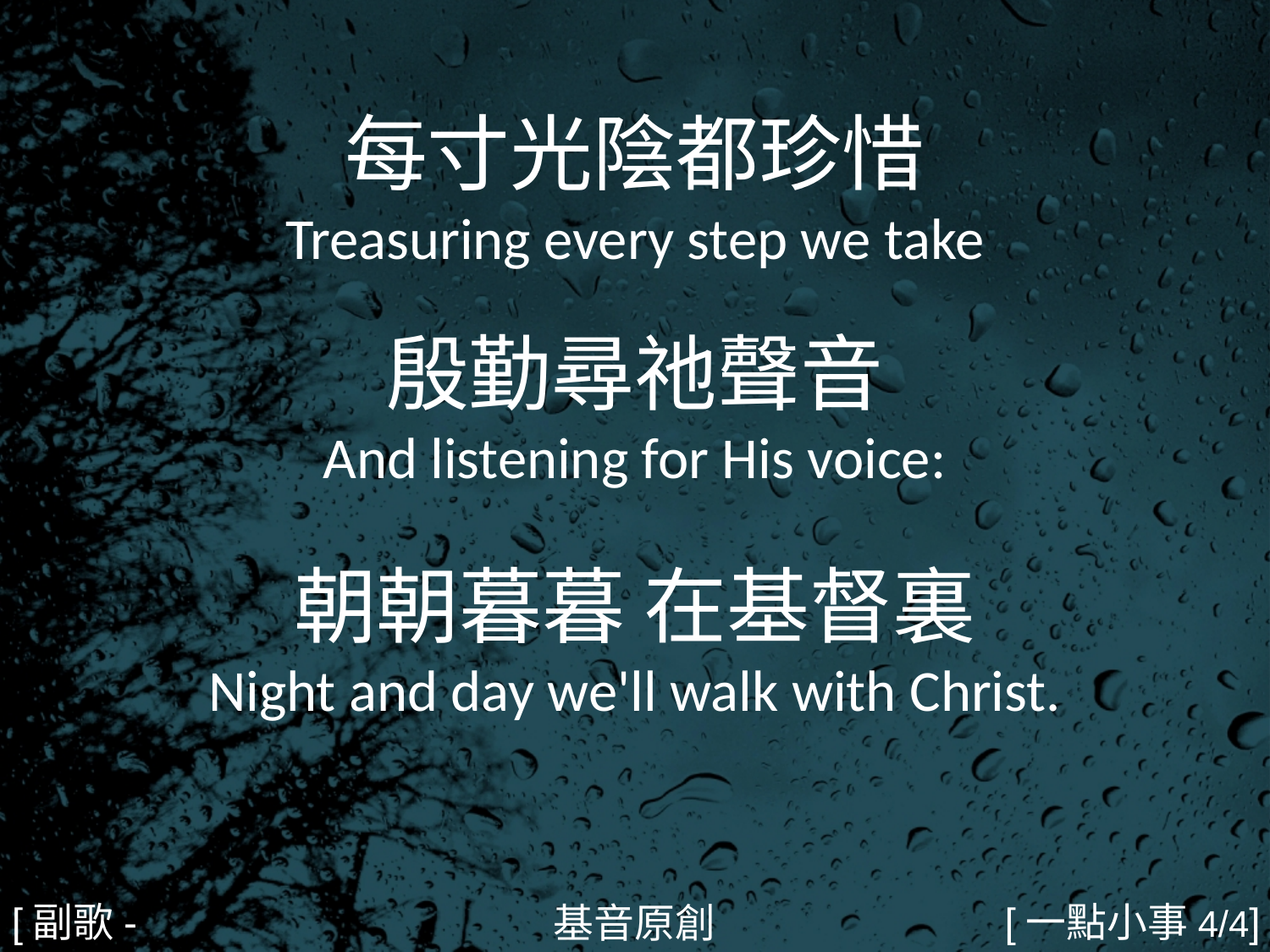

每寸光陰都珍惜
Treasuring every step we take

殷勤尋祂聲音
And listening for His voice:

朝朝暮暮 在基督裏
Night and day we'll walk with Christ.
#

[副歌-2]
[一點小事4/4]
基音原創